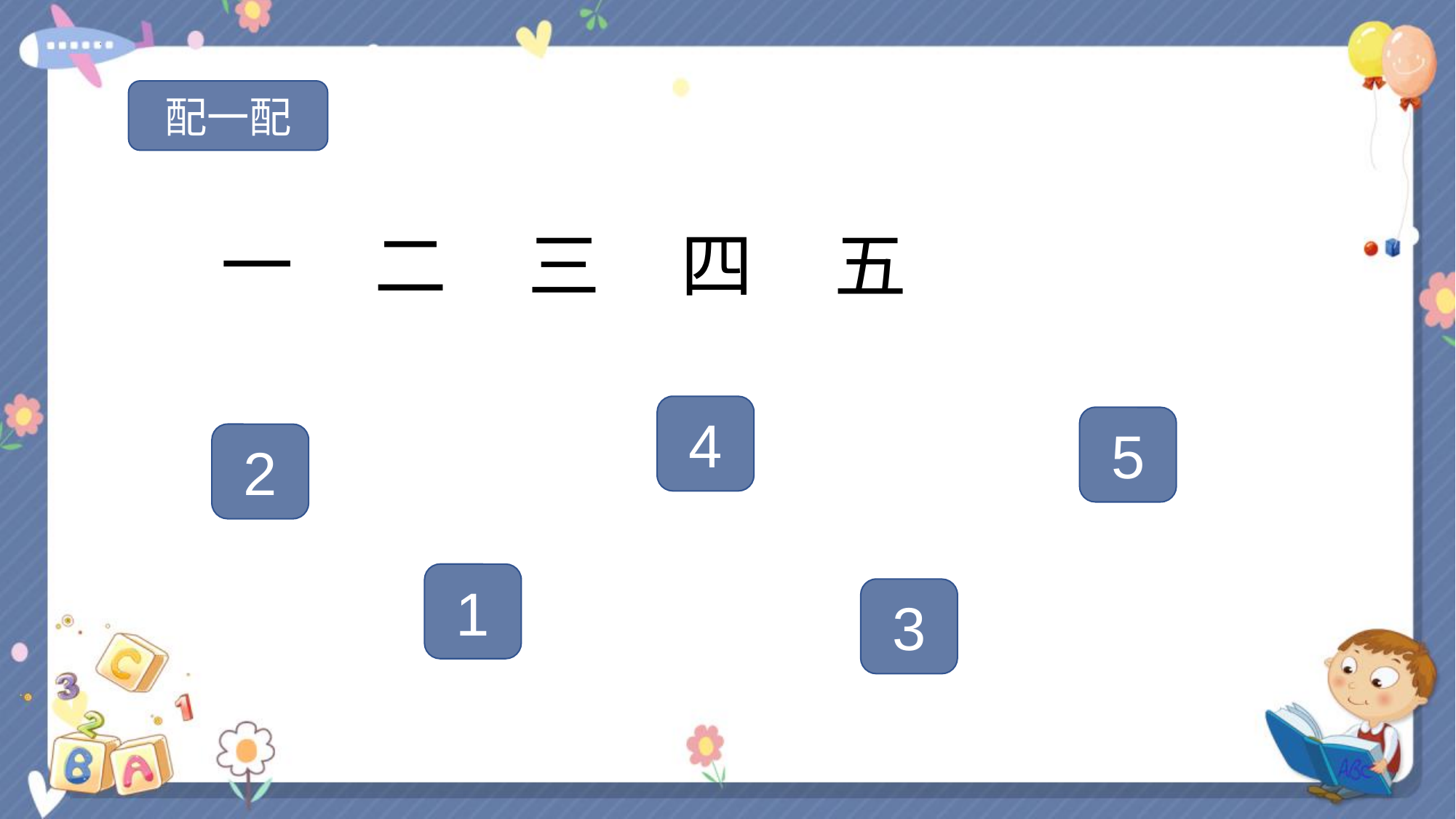

配一配
一    二    三    四    五
4
5
2
1
3